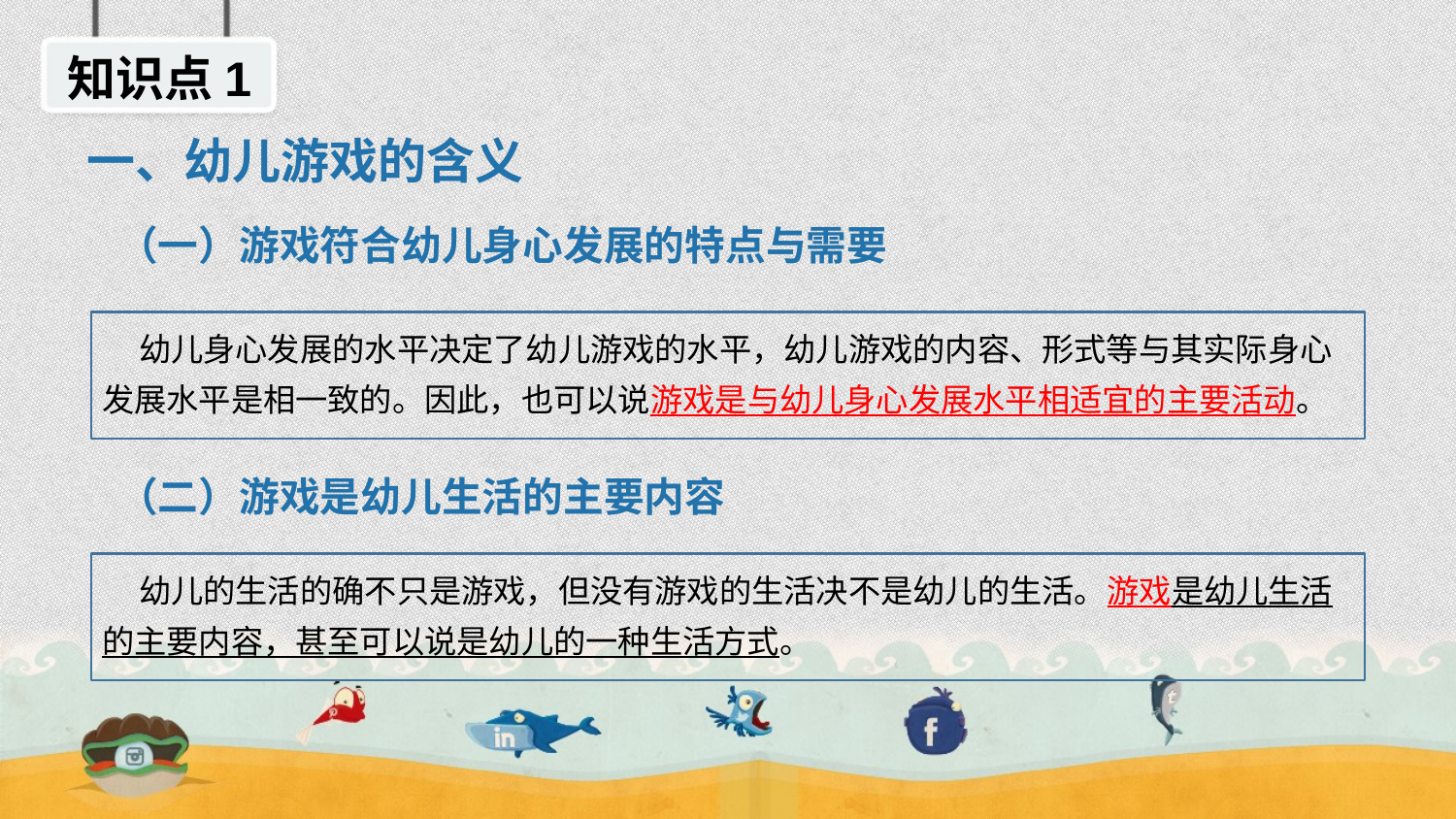

知识点1
一、幼儿游戏的含义
（一）游戏符合幼儿身心发展的特点与需要
    幼儿身心发展的水平决定了幼儿游戏的水平，幼儿游戏的内容、形式等与其实际身心发展水平是相一致的。因此，也可以说游戏是与幼儿身心发展水平相适宜的主要活动。
（二）游戏是幼儿生活的主要内容
    幼儿的生活的确不只是游戏，但没有游戏的生活决不是幼儿的生活。游戏是幼儿生活的主要内容，甚至可以说是幼儿的一种生活方式。